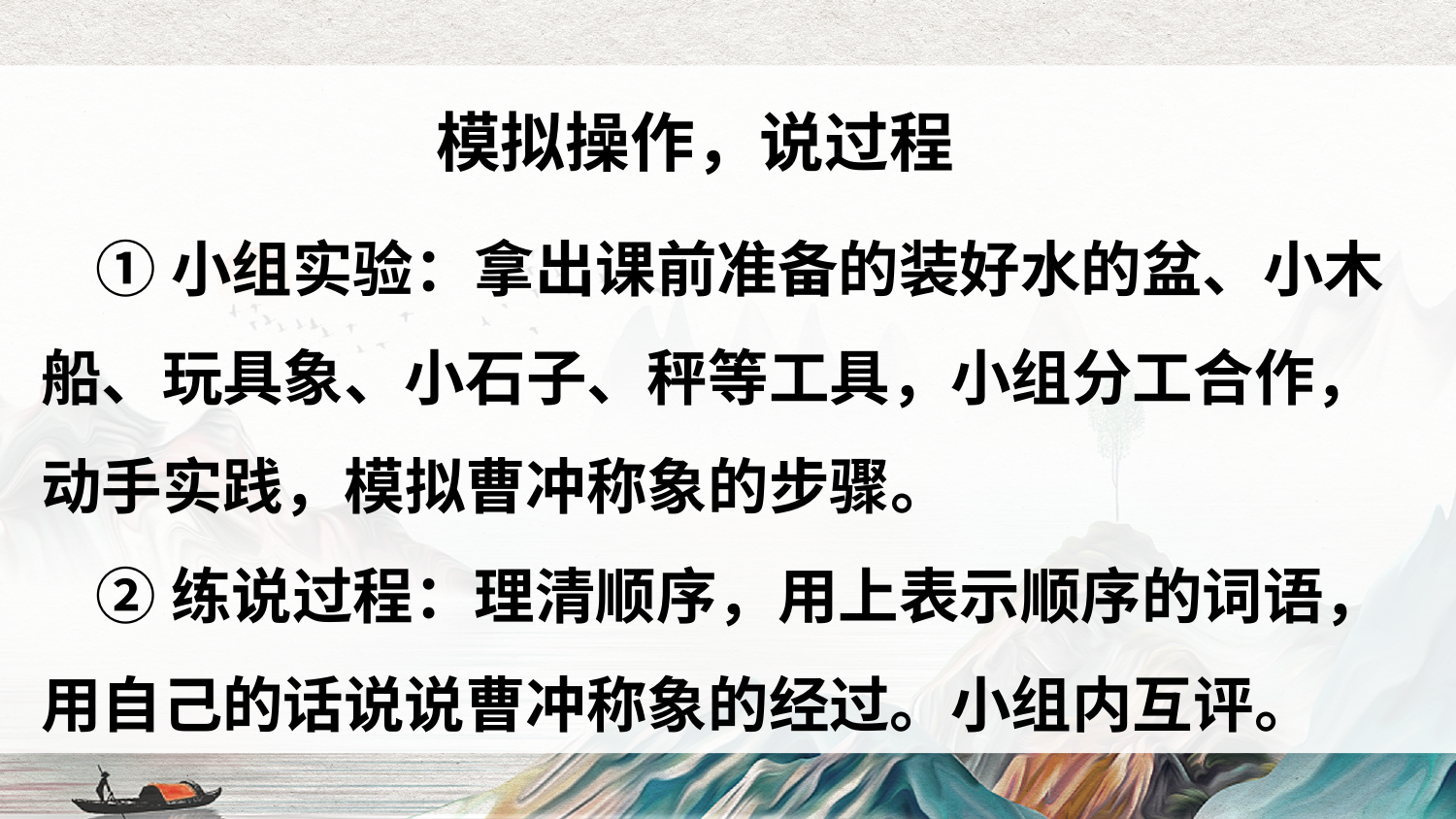

模拟操作，说过程
    ①小组实验：拿出课前准备的装好水的盆、小木船、玩具象、小石子、秤等工具，小组分工合作，动手实践，模拟曹冲称象的步骤。
    ②练说过程：理清顺序，用上表示顺序的词语，用自己的话说说曹冲称象的经过。小组内互评。